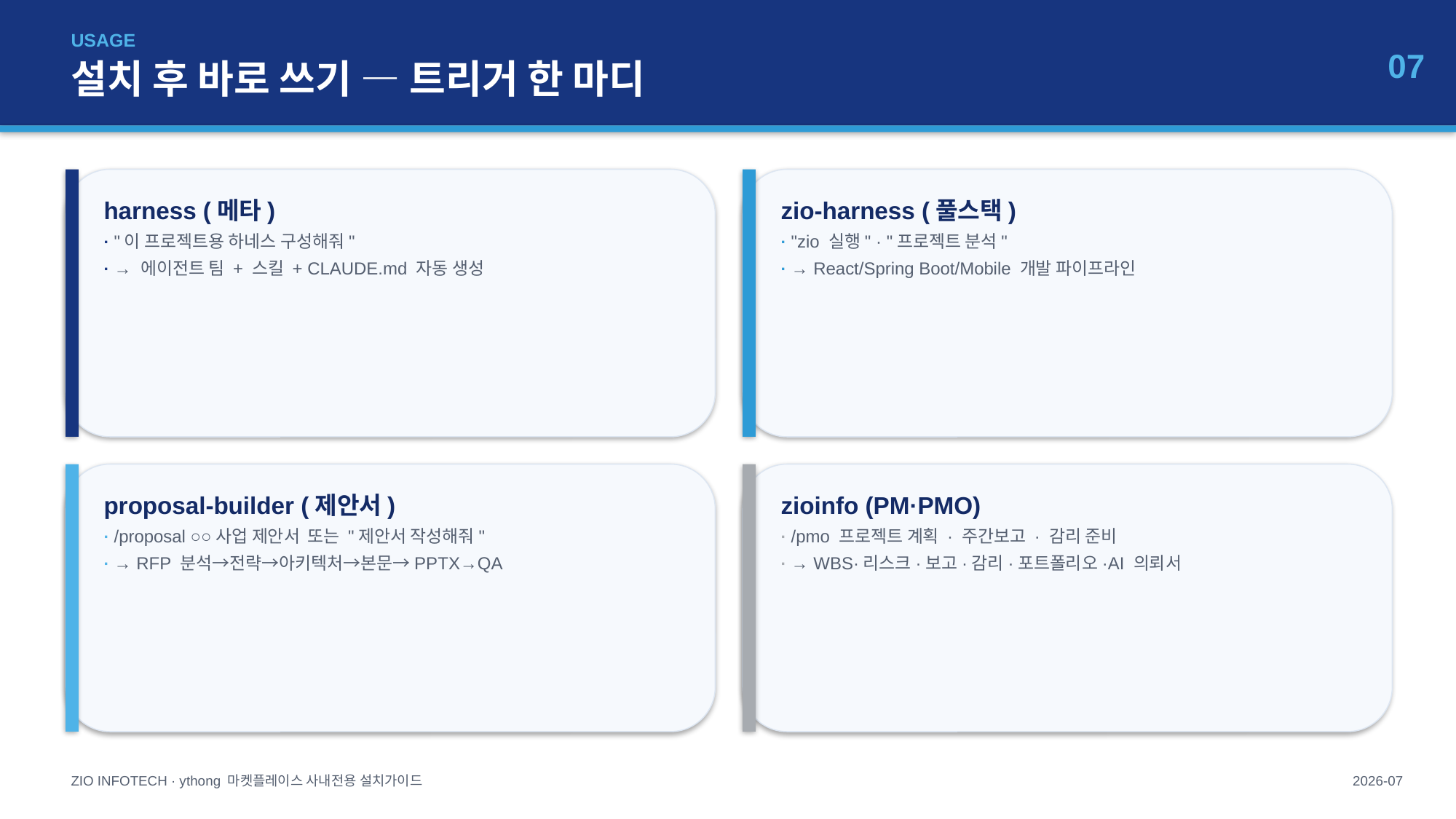

USAGE
설치 후 바로 쓰기 — 트리거 한 마디
07

harness (메타)
· "이 프로젝트용 하네스 구성해줘"
· → 에이전트 팀 + 스킬 + CLAUDE.md 자동 생성
zio-harness (풀스택)
· "zio 실행" · "프로젝트 분석"
· → React/Spring Boot/Mobile 개발 파이프라인

proposal-builder (제안서)
· /proposal ○○사업 제안서  또는 "제안서 작성해줘"
· → RFP 분석→전략→아키텍처→본문→PPTX→QA
zioinfo (PM·PMO)
· /pmo 프로젝트 계획 · 주간보고 · 감리 준비
· → WBS·리스크·보고·감리·포트폴리오·AI 의뢰서
ZIO INFOTECH · ythong 마켓플레이스 사내전용 설치가이드
2026-07